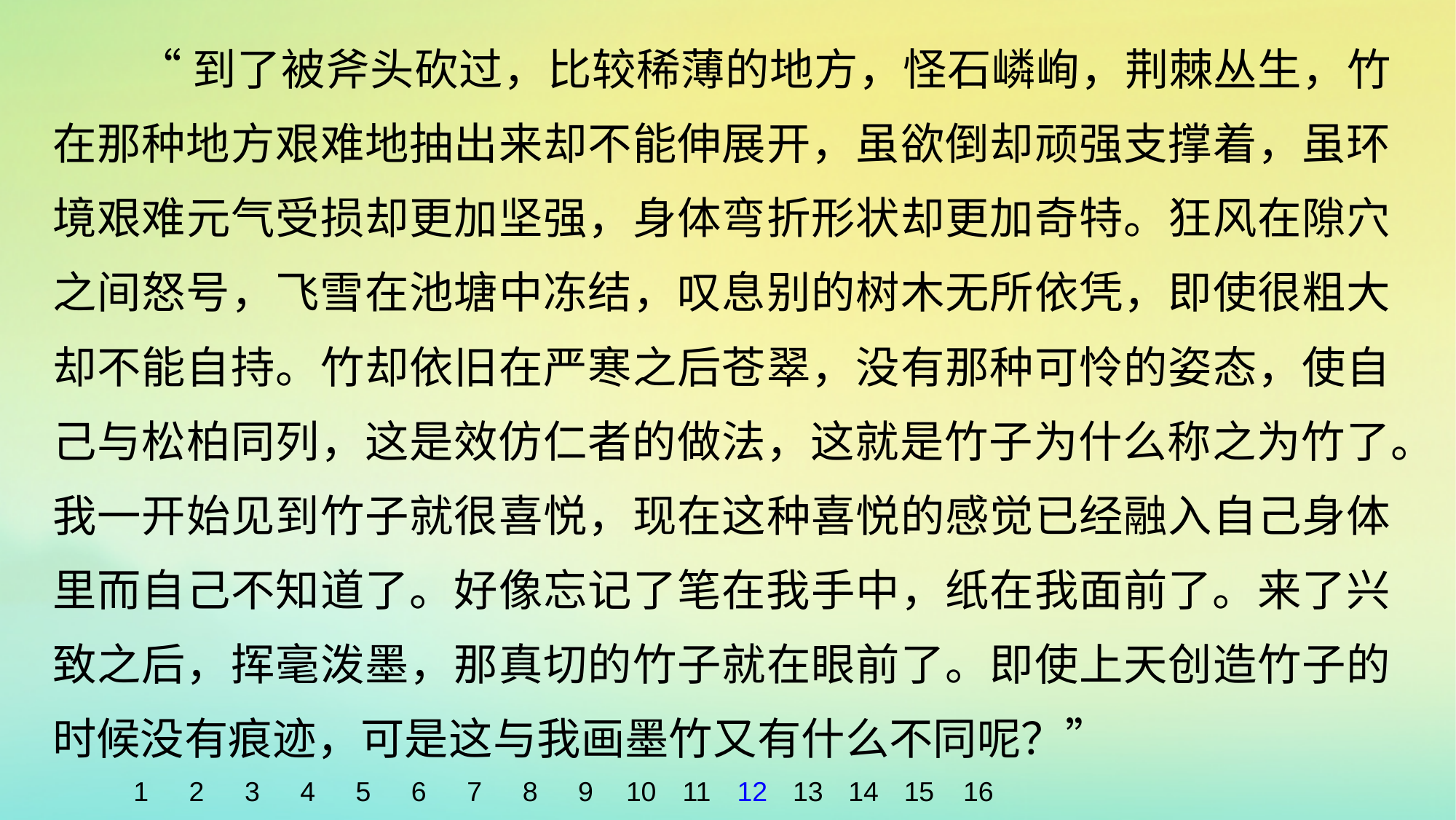

“到了被斧头砍过，比较稀薄的地方，怪石嶙峋，荆棘丛生，竹在那种地方艰难地抽出来却不能伸展开，虽欲倒却顽强支撑着，虽环境艰难元气受损却更加坚强，身体弯折形状却更加奇特。狂风在隙穴之间怒号，飞雪在池塘中冻结，叹息别的树木无所依凭，即使很粗大却不能自持。竹却依旧在严寒之后苍翠，没有那种可怜的姿态，使自己与松柏同列，这是效仿仁者的做法，这就是竹子为什么称之为竹了。我一开始见到竹子就很喜悦，现在这种喜悦的感觉已经融入自己身体里而自己不知道了。好像忘记了笔在我手中，纸在我面前了。来了兴致之后，挥毫泼墨，那真切的竹子就在眼前了。即使上天创造竹子的时候没有痕迹，可是这与我画墨竹又有什么不同呢？”
1
2
3
4
5
6
7
8
9
10
11
12
13
14
15
16